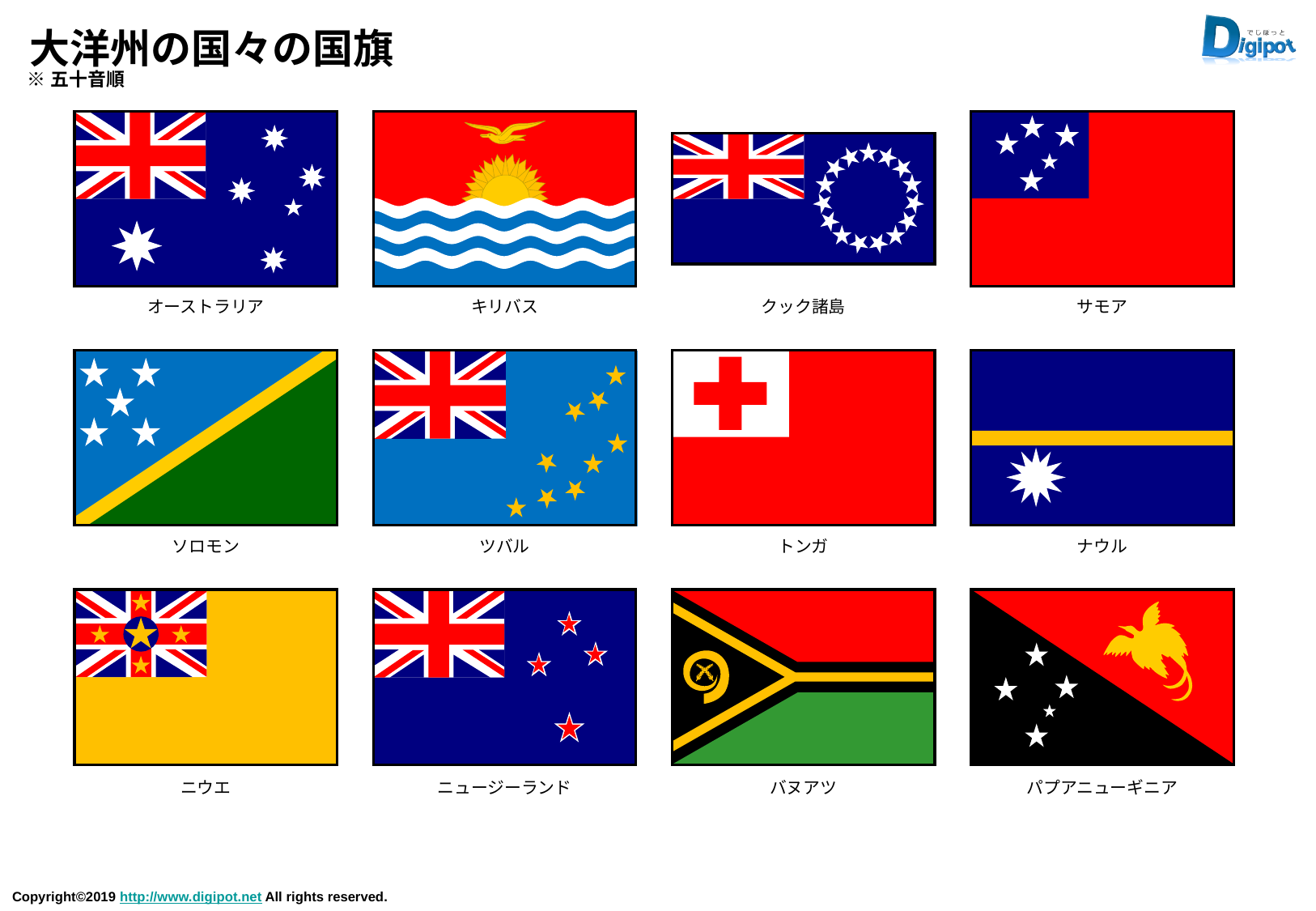

# 大洋州の国々の国旗
※五十音順

オーストラリア
キリバス
クック諸島
サモア

ソロモン
ツバル
トンガ
ナウル

ニウエ
ニュージーランド
バヌアツ
パプアニューギニア